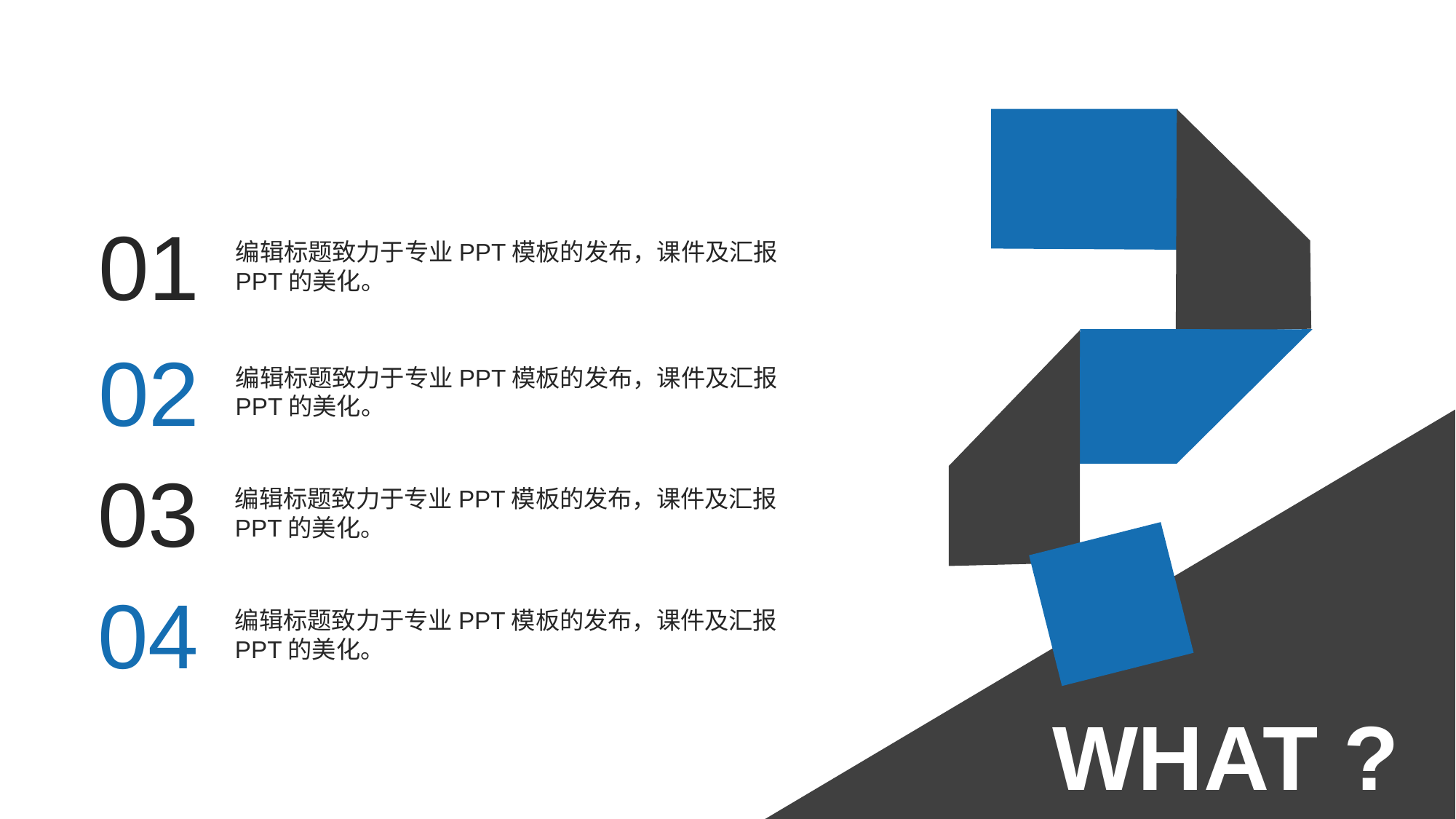

01
编辑标题致力于专业PPT模板的发布，课件及汇报PPT的美化。

02

编辑标题致力于专业PPT模板的发布，课件及汇报PPT的美化。

03
编辑标题致力于专业PPT模板的发布，课件及汇报PPT的美化。

04
编辑标题致力于专业PPT模板的发布，课件及汇报PPT的美化。
WHAT ?